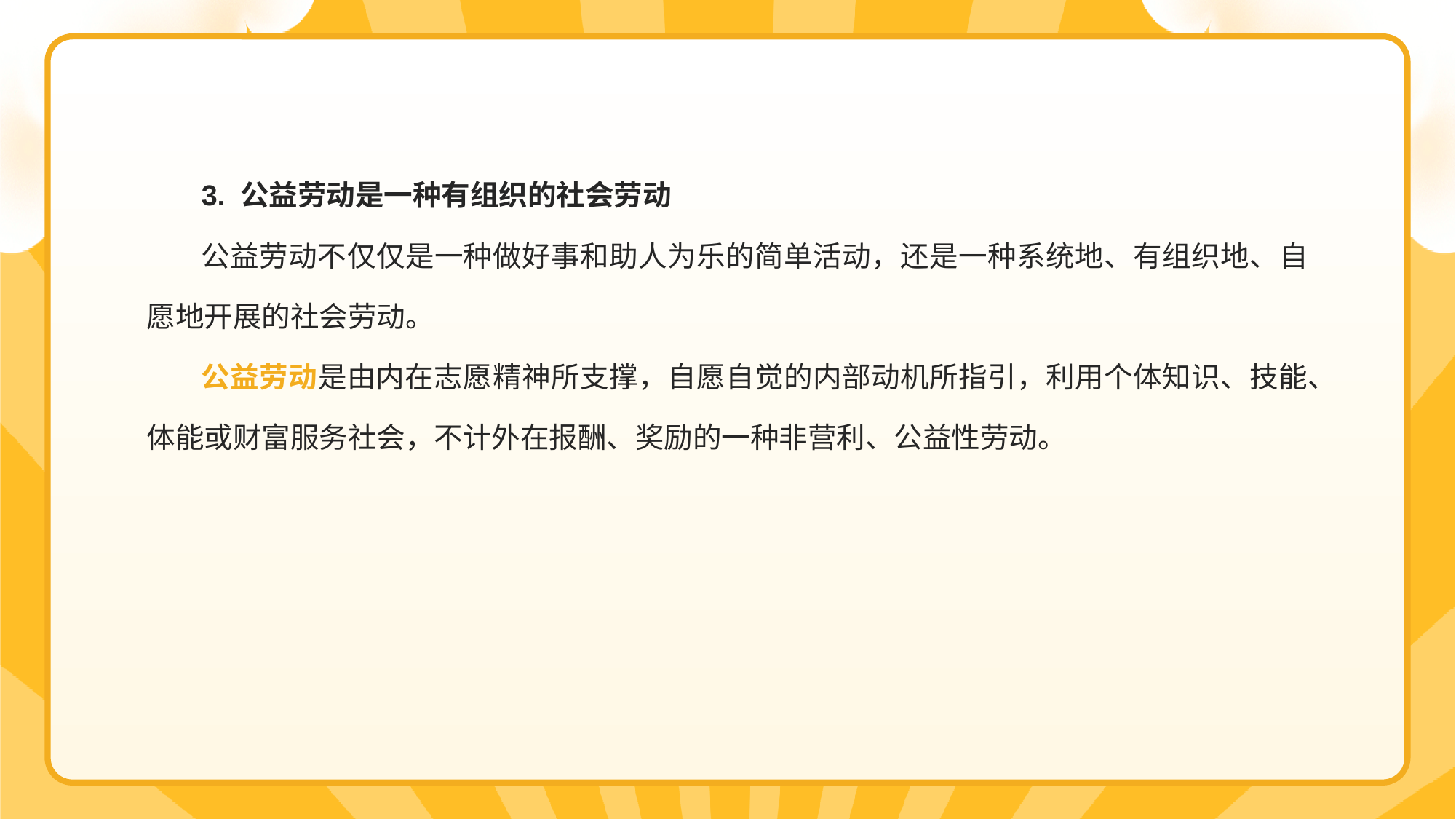

3. 公益劳动是一种有组织的社会劳动
公益劳动不仅仅是一种做好事和助人为乐的简单活动，还是一种系统地、有组织地、自愿地开展的社会劳动。
公益劳动是由内在志愿精神所支撑，自愿自觉的内部动机所指引，利用个体知识、技能、体能或财富服务社会，不计外在报酬、奖励的一种非营利、公益性劳动。